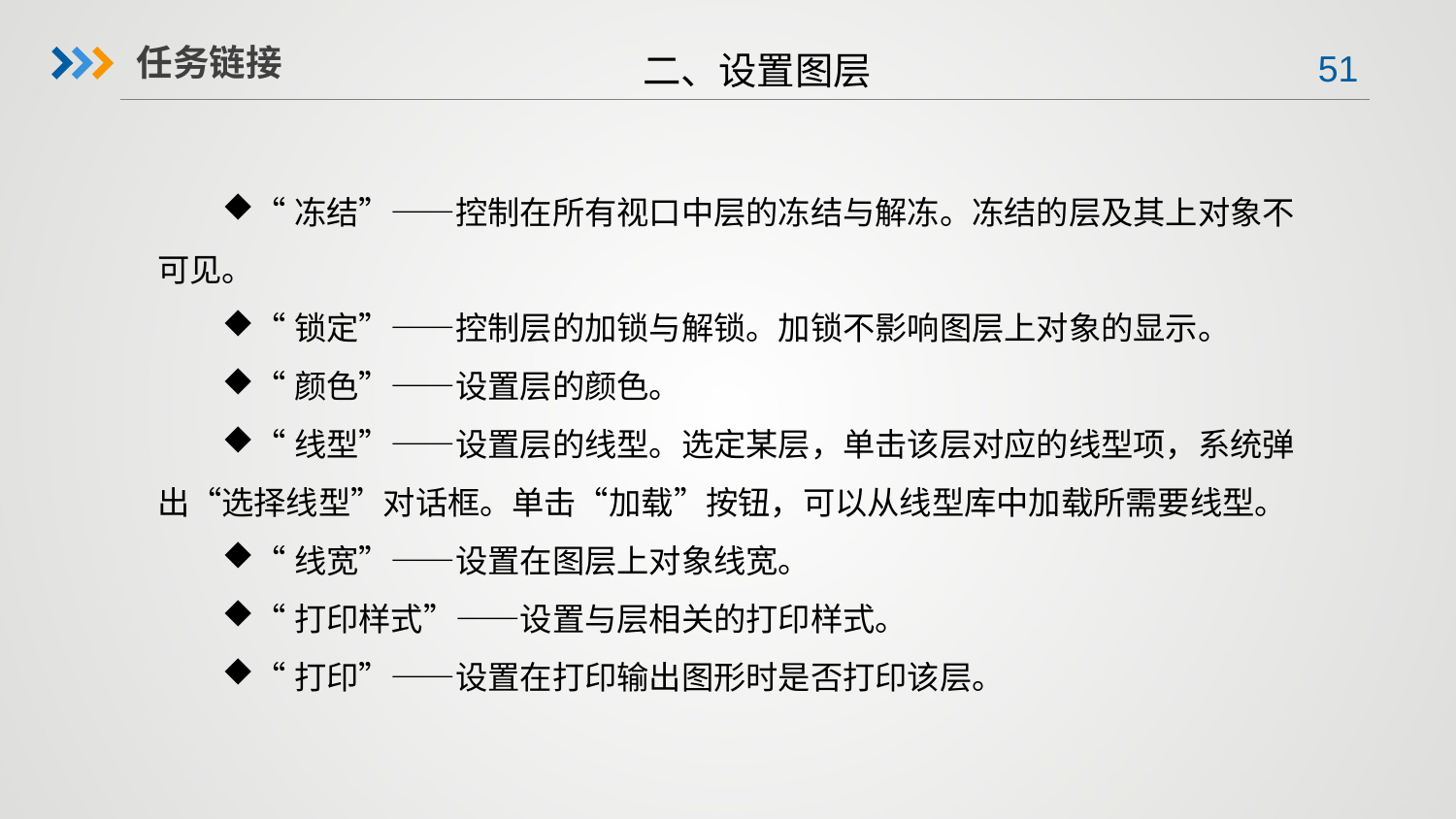

二、设置图层
任务链接

“冻结”——控制在所有视口中层的冻结与解冻。冻结的层及其上对象不可见。
“锁定”——控制层的加锁与解锁。加锁不影响图层上对象的显示。
“颜色”——设置层的颜色。
“线型”——设置层的线型。选定某层，单击该层对应的线型项，系统弹出“选择线型”对话框。单击“加载”按钮，可以从线型库中加载所需要线型。
“线宽”——设置在图层上对象线宽。
“打印样式”——设置与层相关的打印样式。
“打印”——设置在打印输出图形时是否打印该层。